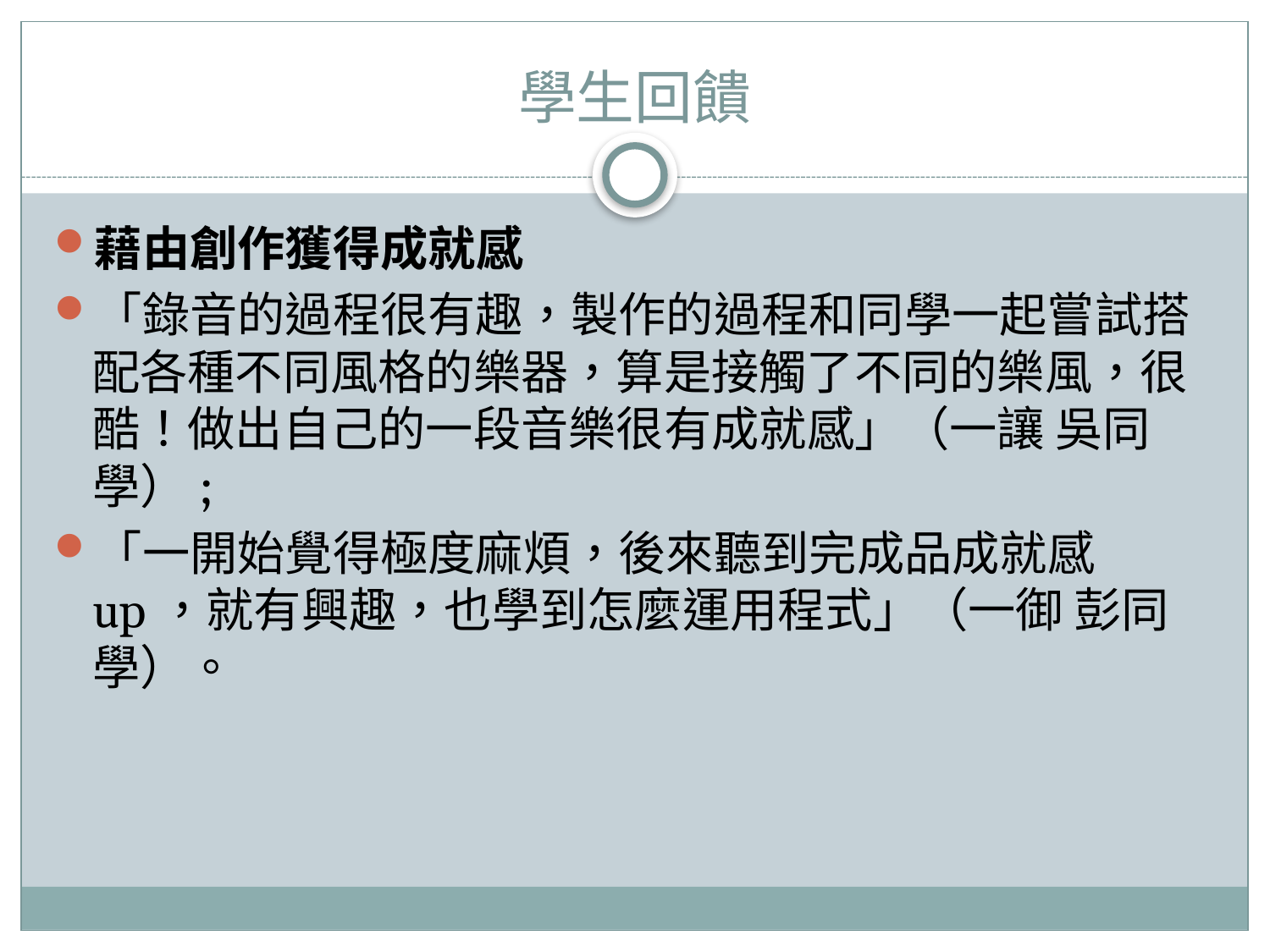

# 學生回饋
藉由創作獲得成就感
「錄音的過程很有趣，製作的過程和同學一起嘗試搭配各種不同風格的樂器，算是接觸了不同的樂風，很酷！做出自己的一段音樂很有成就感」（一讓 吳同學）;
「一開始覺得極度麻煩，後來聽到完成品成就感up，就有興趣，也學到怎麼運用程式」（一御 彭同學）。